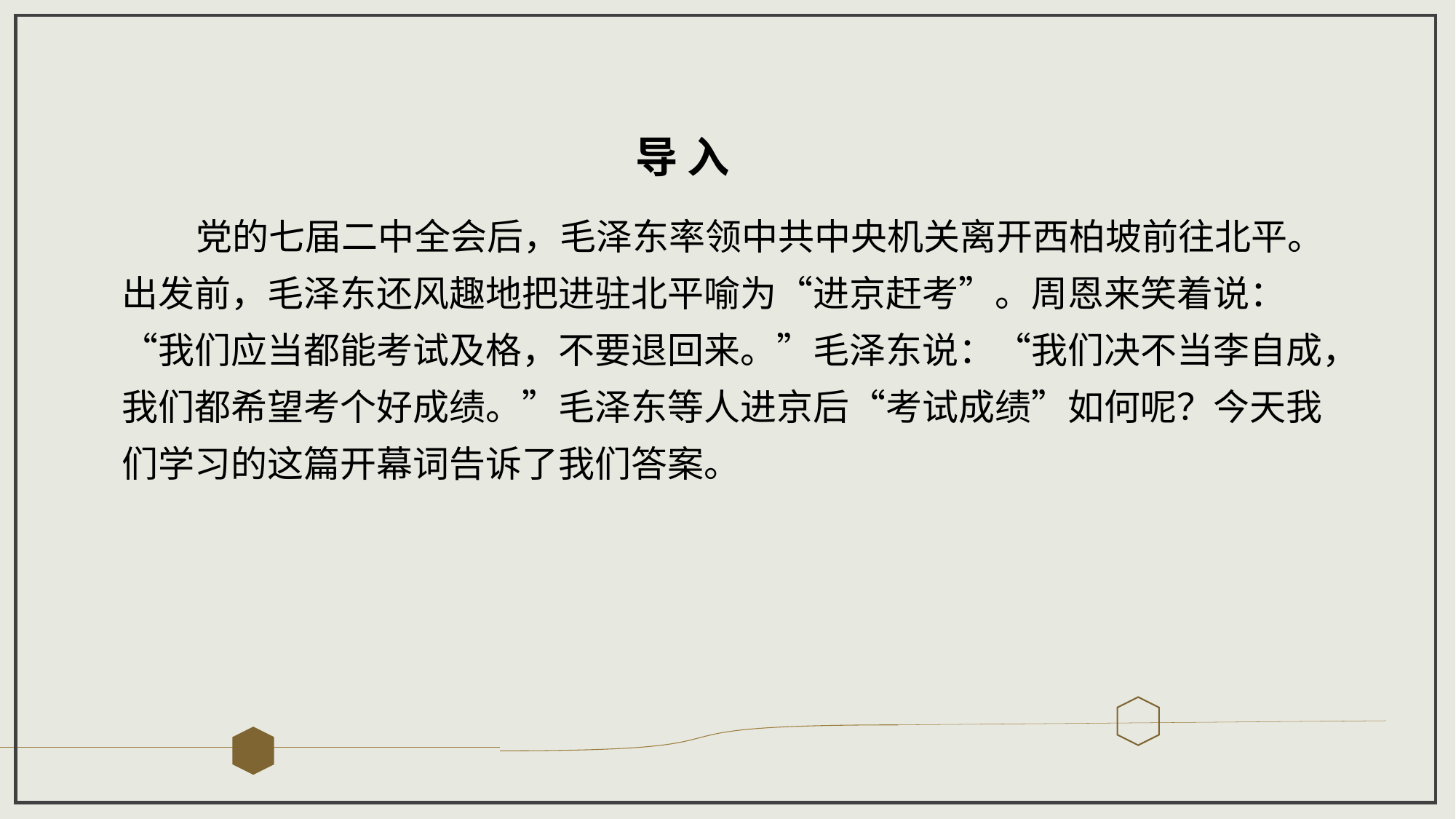

导 入
        党的七届二中全会后，毛泽东率领中共中央机关离开西柏坡前往北平。出发前，毛泽东还风趣地把进驻北平喻为“进京赶考”。周恩来笑着说：“我们应当都能考试及格，不要退回来。”毛泽东说：“我们决不当李自成，我们都希望考个好成绩。”毛泽东等人进京后“考试成绩”如何呢？今天我们学习的这篇开幕词告诉了我们答案。